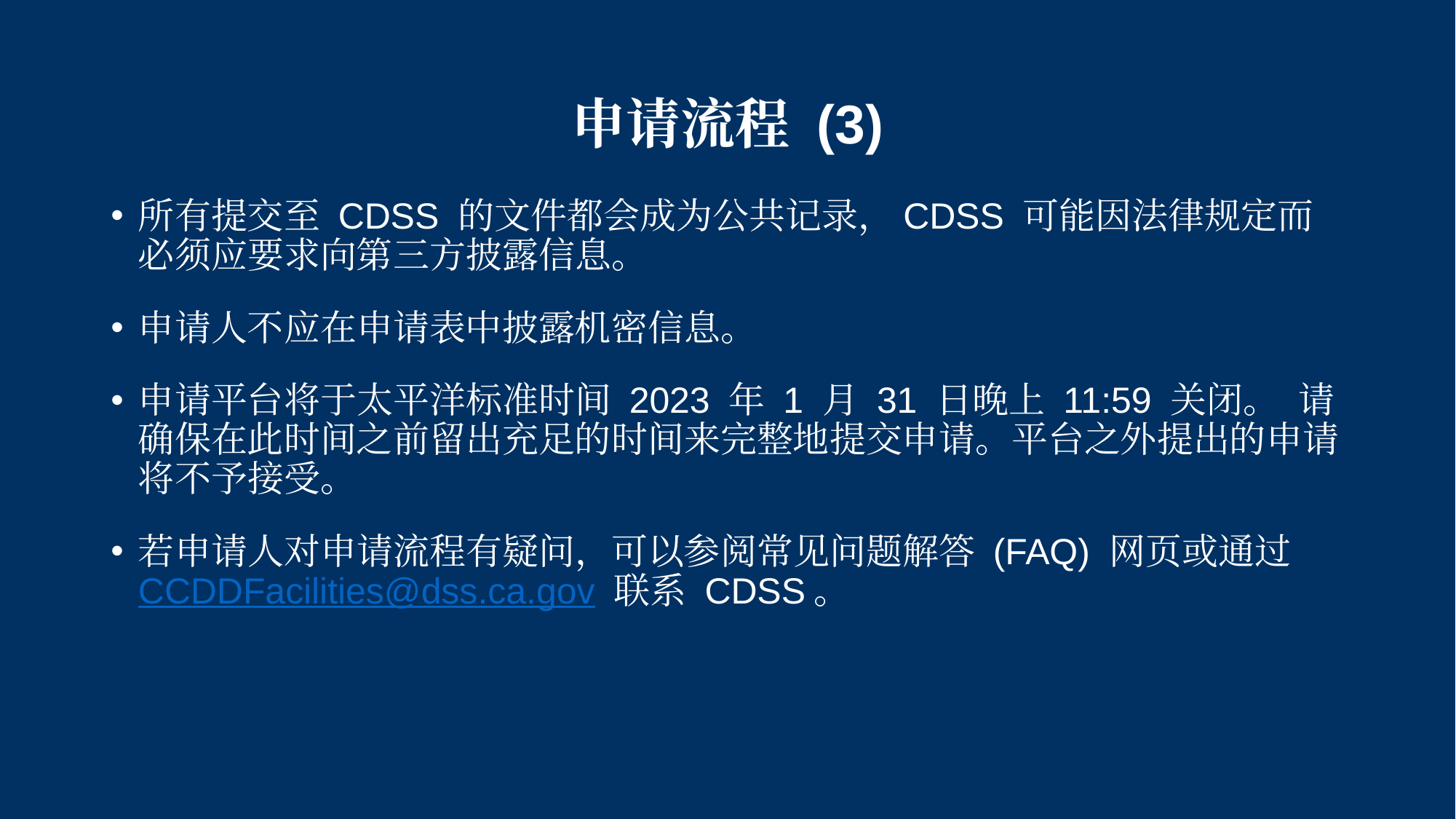

# 申请流程 (3)
所有提交至 CDSS 的文件都会成为公共记录，CDSS 可能因法律规定而必须应要求向第三方披露信息。
申请人不应在申请表中披露机密信息。
申请平台将于太平洋标准时间 2023 年 1 月 31 日晚上 11:59 关闭。  请确保在此时间之前留出充足的时间来完整地提交申请。平台之外提出的申请将不予接受。
若申请人对申请流程有疑问，可以参阅常见问题解答 (FAQ) 网页或通过 CCDDFacilities@dss.ca.gov 联系 CDSS。